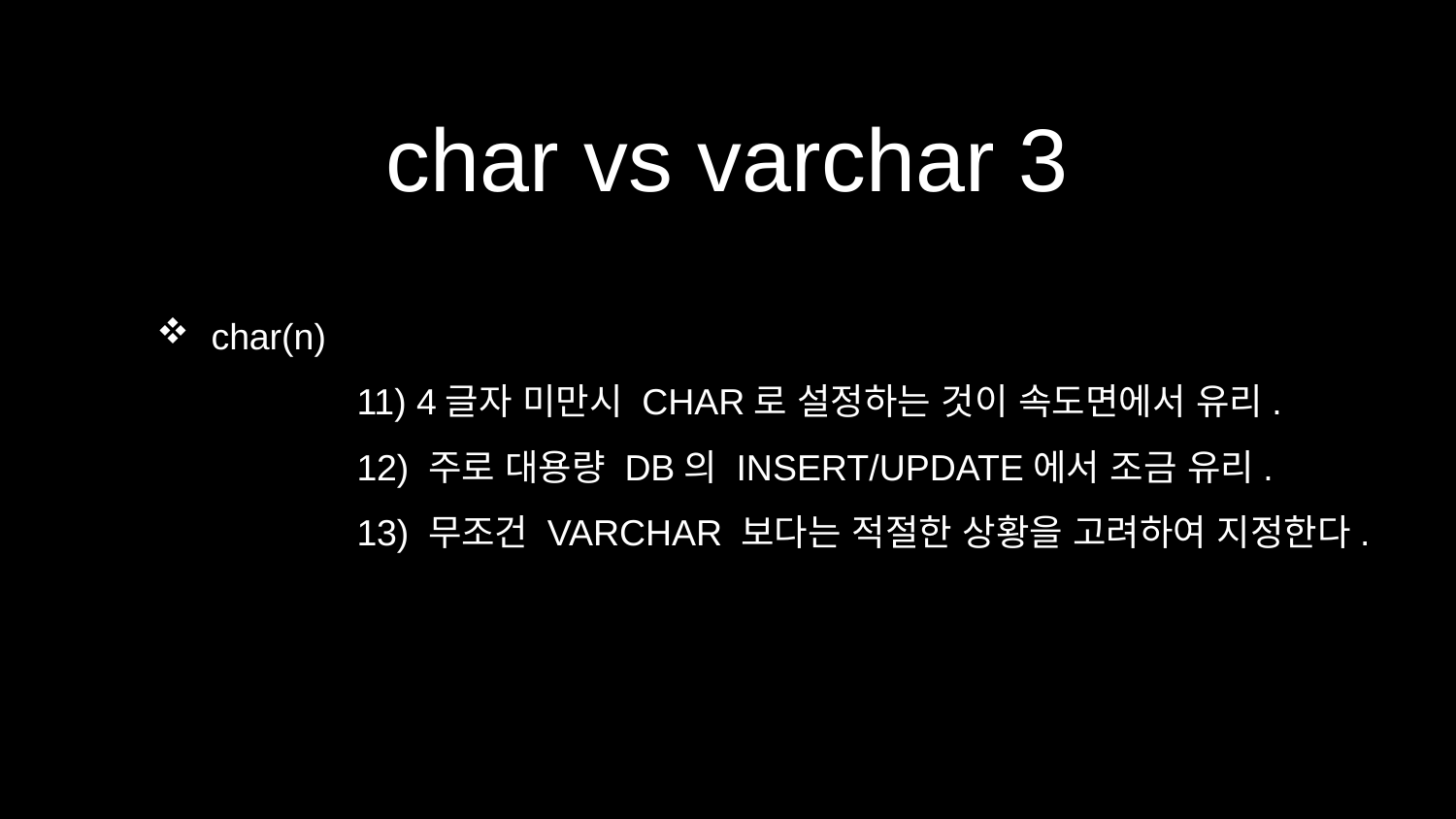

# char vs varchar 3
char(n)
	11) 4글자 미만시 CHAR로 설정하는 것이 속도면에서 유리.
	12) 주로 대용량 DB의 INSERT/UPDATE에서 조금 유리.
	13) 무조건 VARCHAR 보다는 적절한 상황을 고려하여 지정한다.